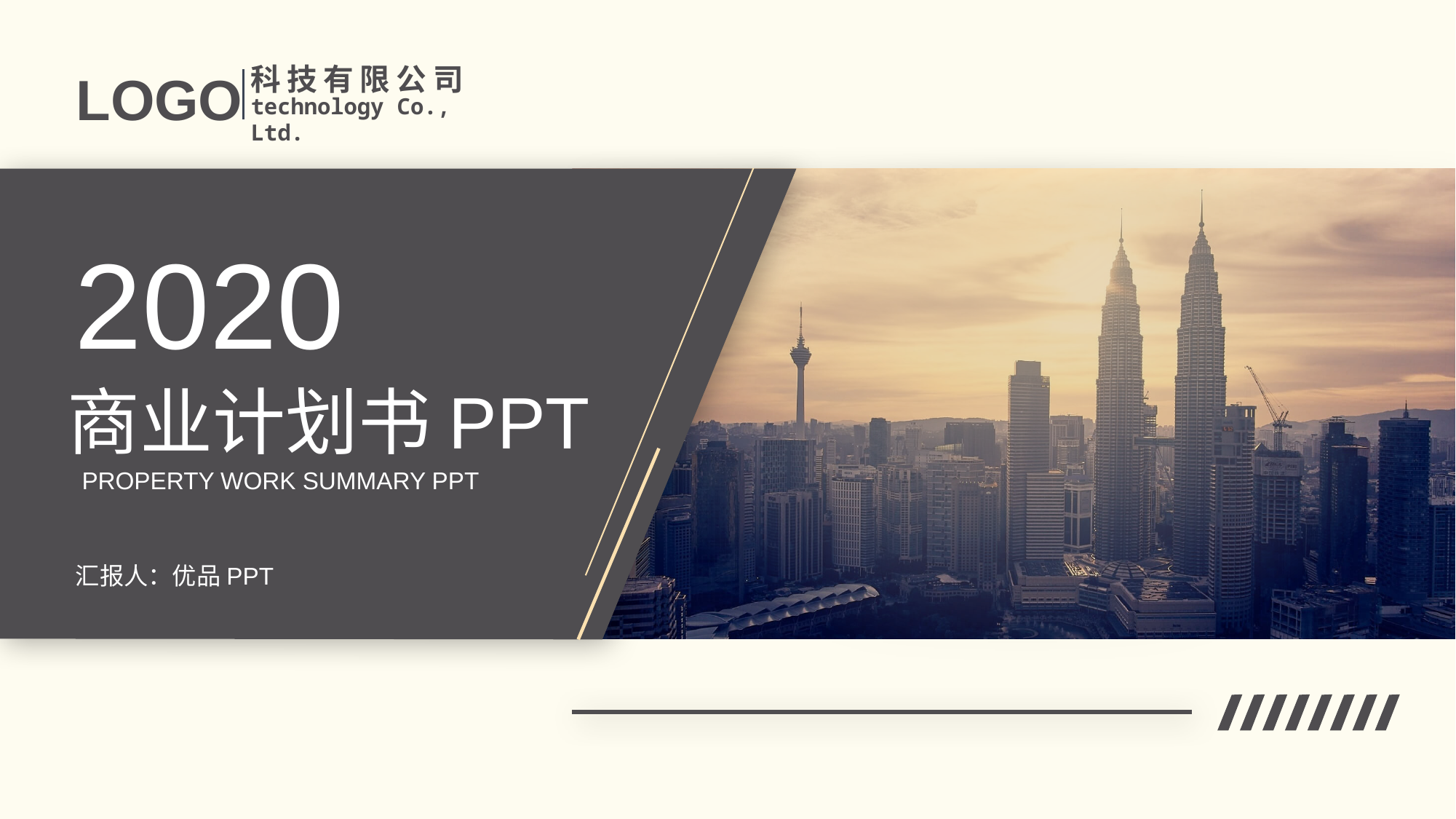

科技有限公司
technology Co., Ltd.
LOGO

2020
商业计划书PPT
PROPERTY WORK SUMMARY PPT
汇报人：优品PPT